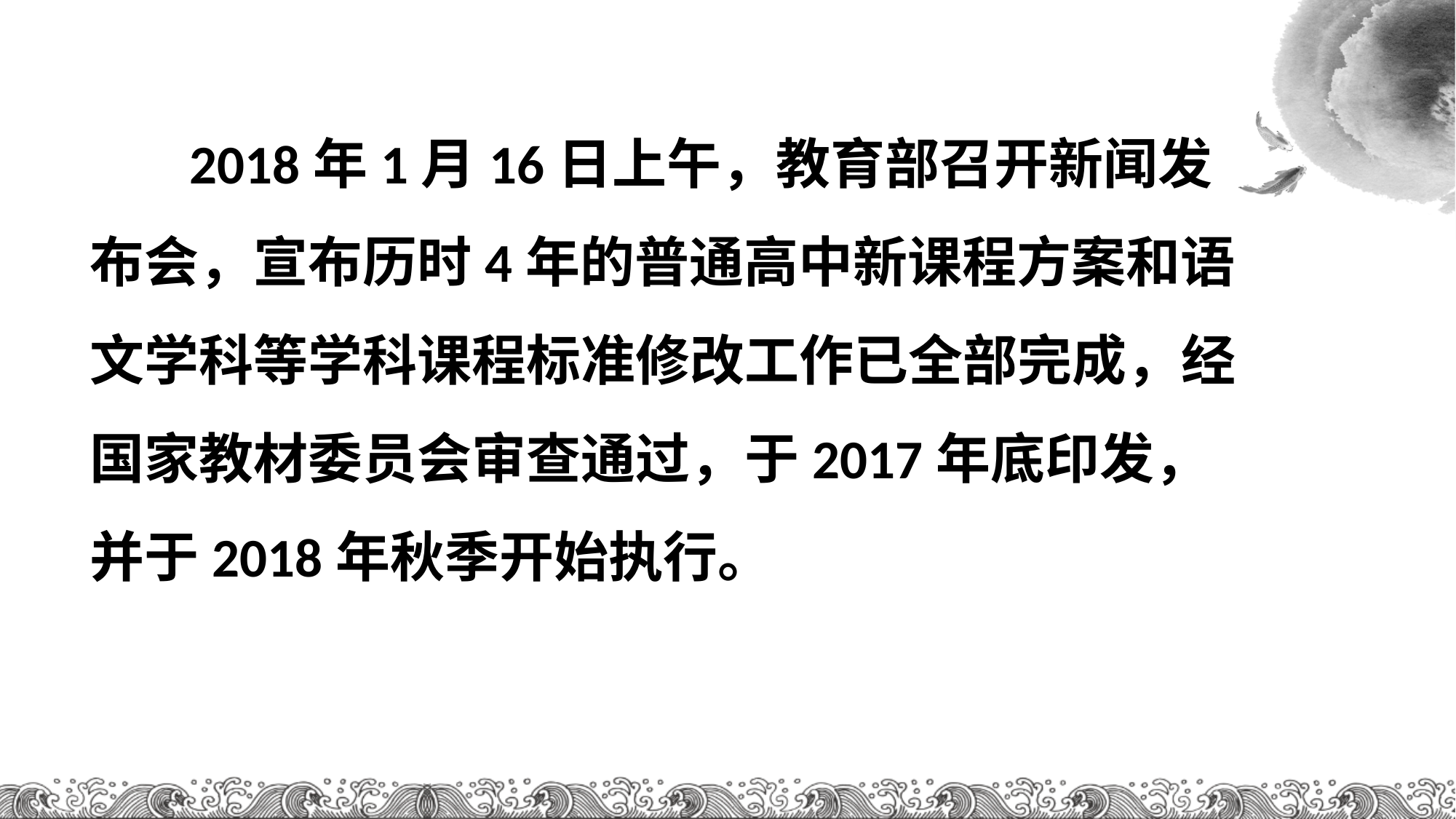

2018年1月16日上午，教育部召开新闻发布会，宣布历时4年的普通高中新课程方案和语文学科等学科课程标准修改工作已全部完成，经国家教材委员会审查通过，于2017年底印发，并于2018年秋季开始执行。